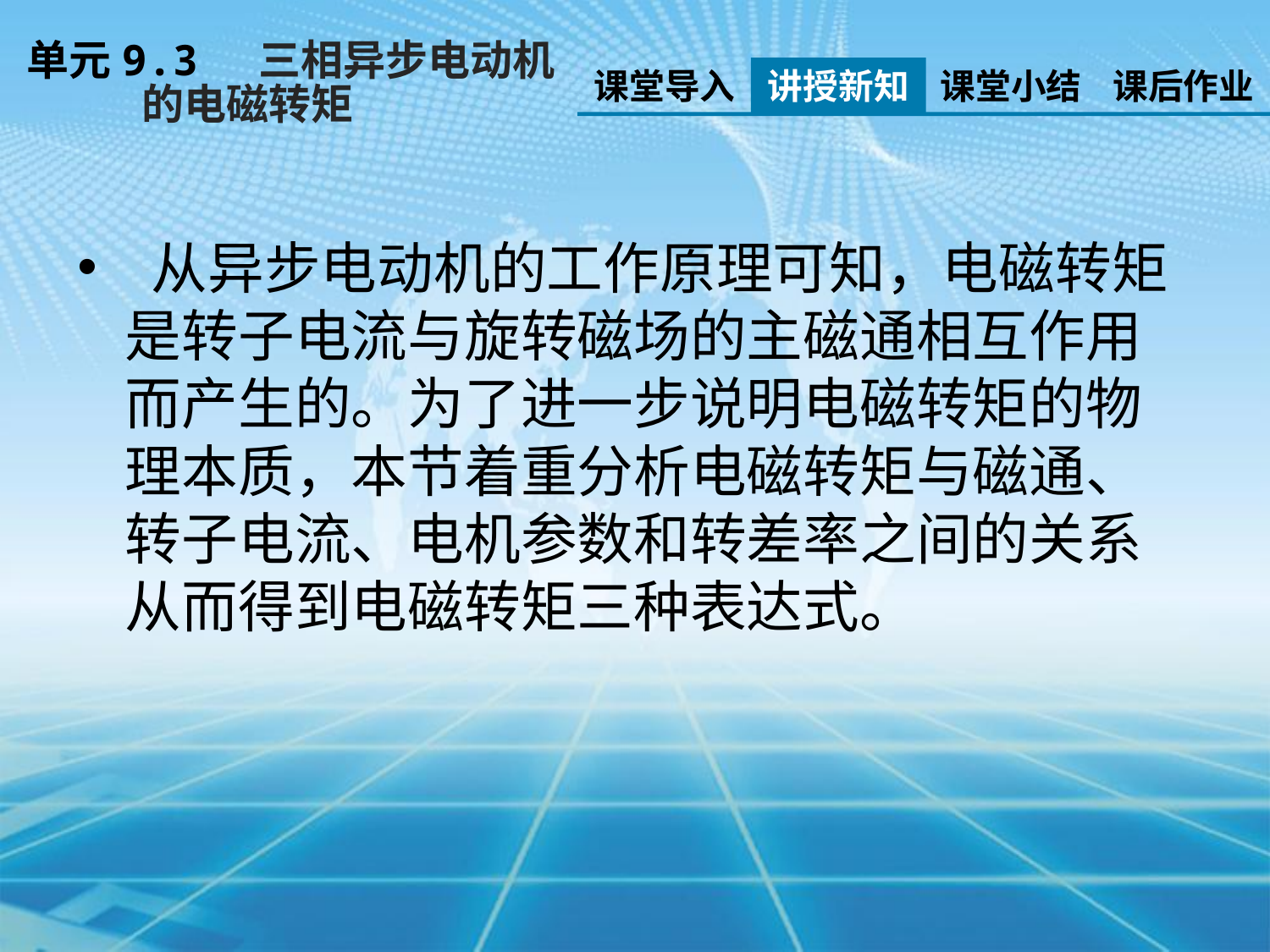

单元9.3  三相异步电动机
           的电磁转矩
课堂导入
讲授新知
课堂小结
课后作业
 从异步电动机的工作原理可知，电磁转矩是转子电流与旋转磁场的主磁通相互作用而产生的。为了进一步说明电磁转矩的物理本质，本节着重分析电磁转矩与磁通、转子电流、电机参数和转差率之间的关系从而得到电磁转矩三种表达式。